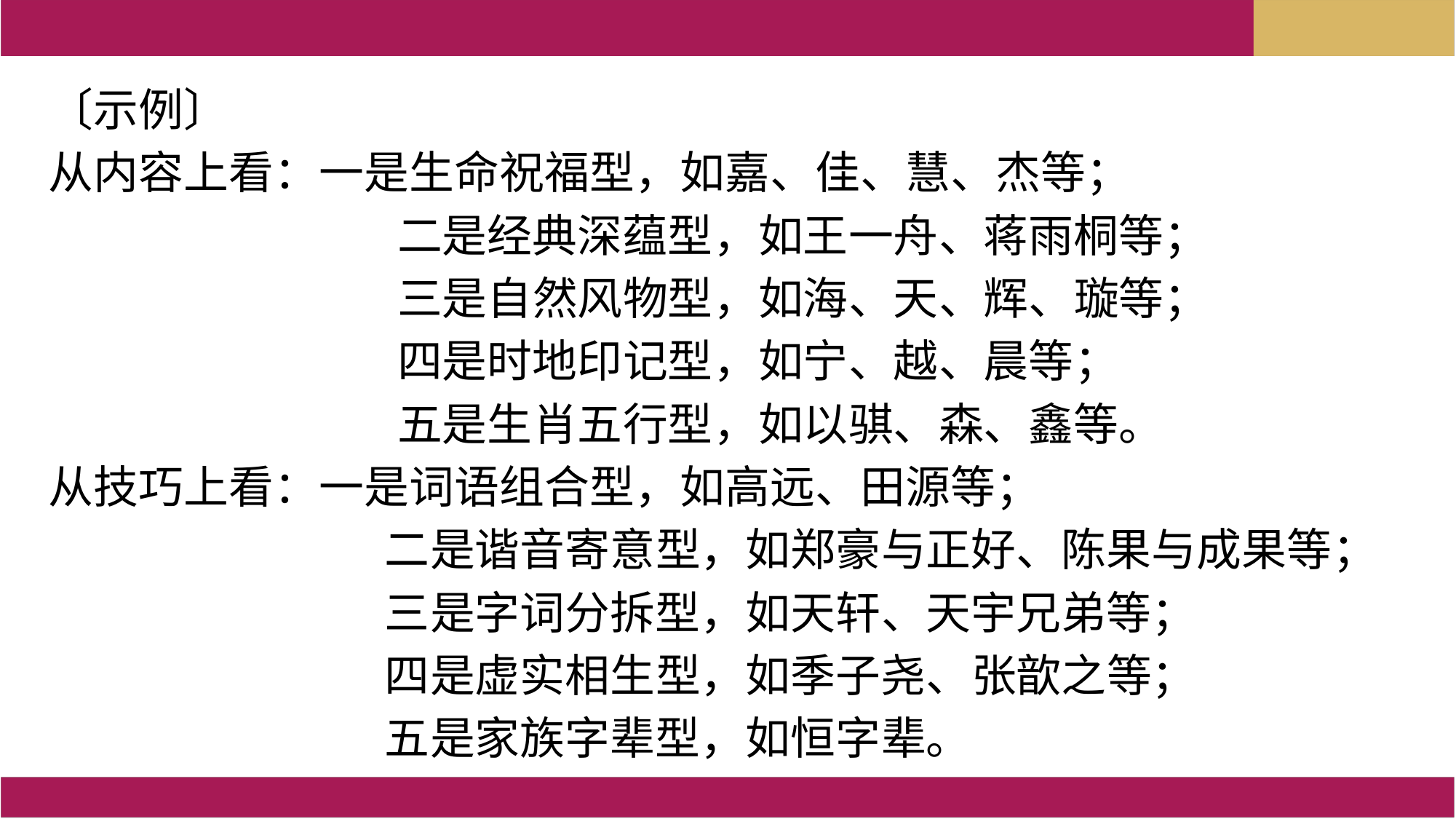

〔示例〕
从内容上看：一是生命祝福型，如嘉、佳、慧、杰等；
                           二是经典深蕴型，如王一舟、蒋雨桐等；
                           三是自然风物型，如海、天、辉、璇等；
                           四是时地印记型，如宁、越、晨等；
                           五是生肖五行型，如以骐、森、鑫等。
从技巧上看：一是词语组合型，如高远、田源等；
                          二是谐音寄意型，如郑豪与正好、陈果与成果等；
                          三是字词分拆型，如天轩、天宇兄弟等；
                          四是虚实相生型，如季子尧、张歆之等；
                          五是家族字辈型，如恒字辈。